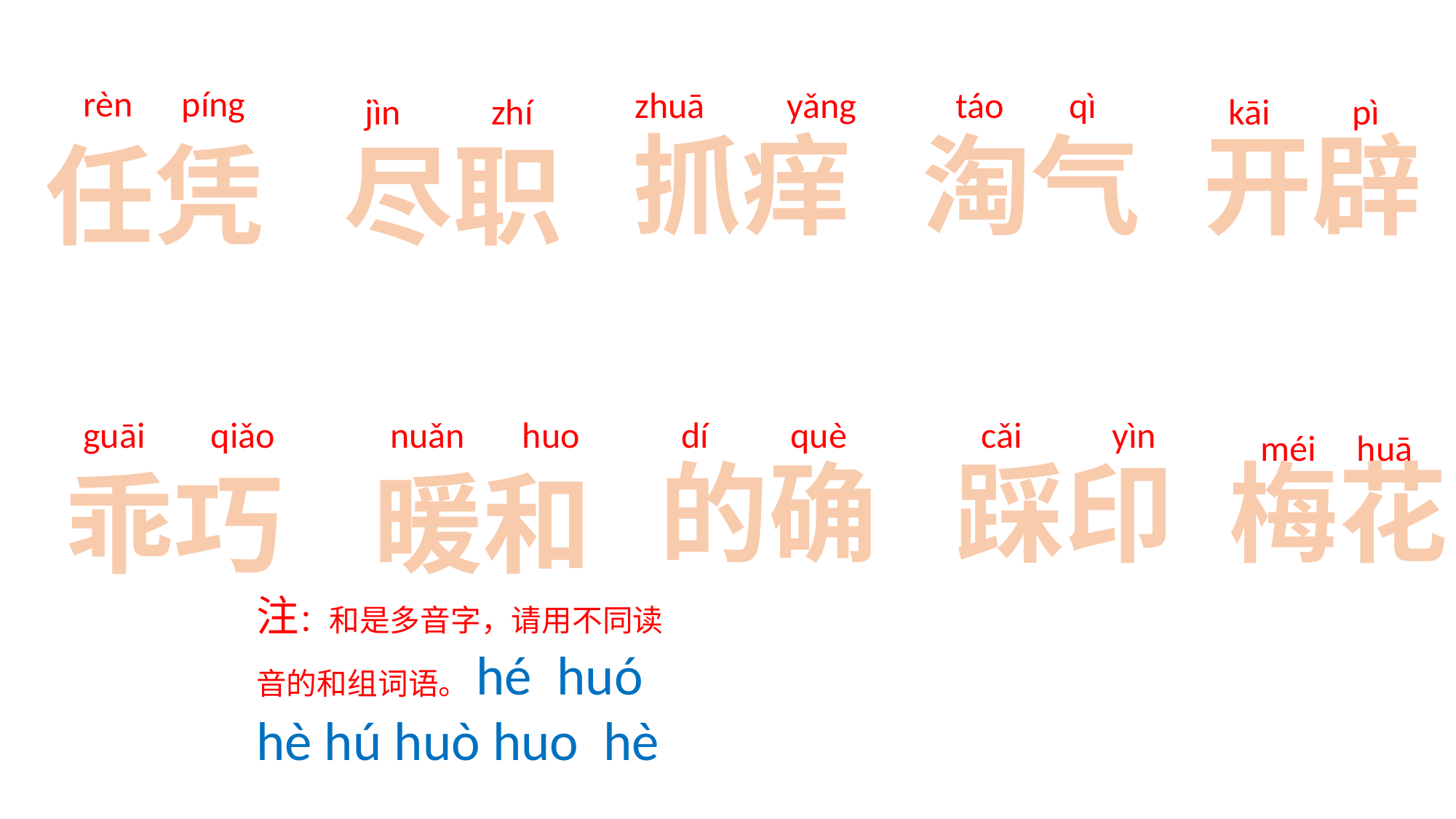

rèn      píng
zhuā          yǎng
táo        qì
jìn           zhí
kāi          pì
抓痒
淘气
开辟
任凭
尽职
guāi        qiǎo
nuǎn       huo
dí          què
        cǎi           yìn
méi     huā
的确
踩印
梅花
乖巧
暖和
注：和是多音字，请用不同读音的和组词语。hé  huó  hè hú huò huo  hè